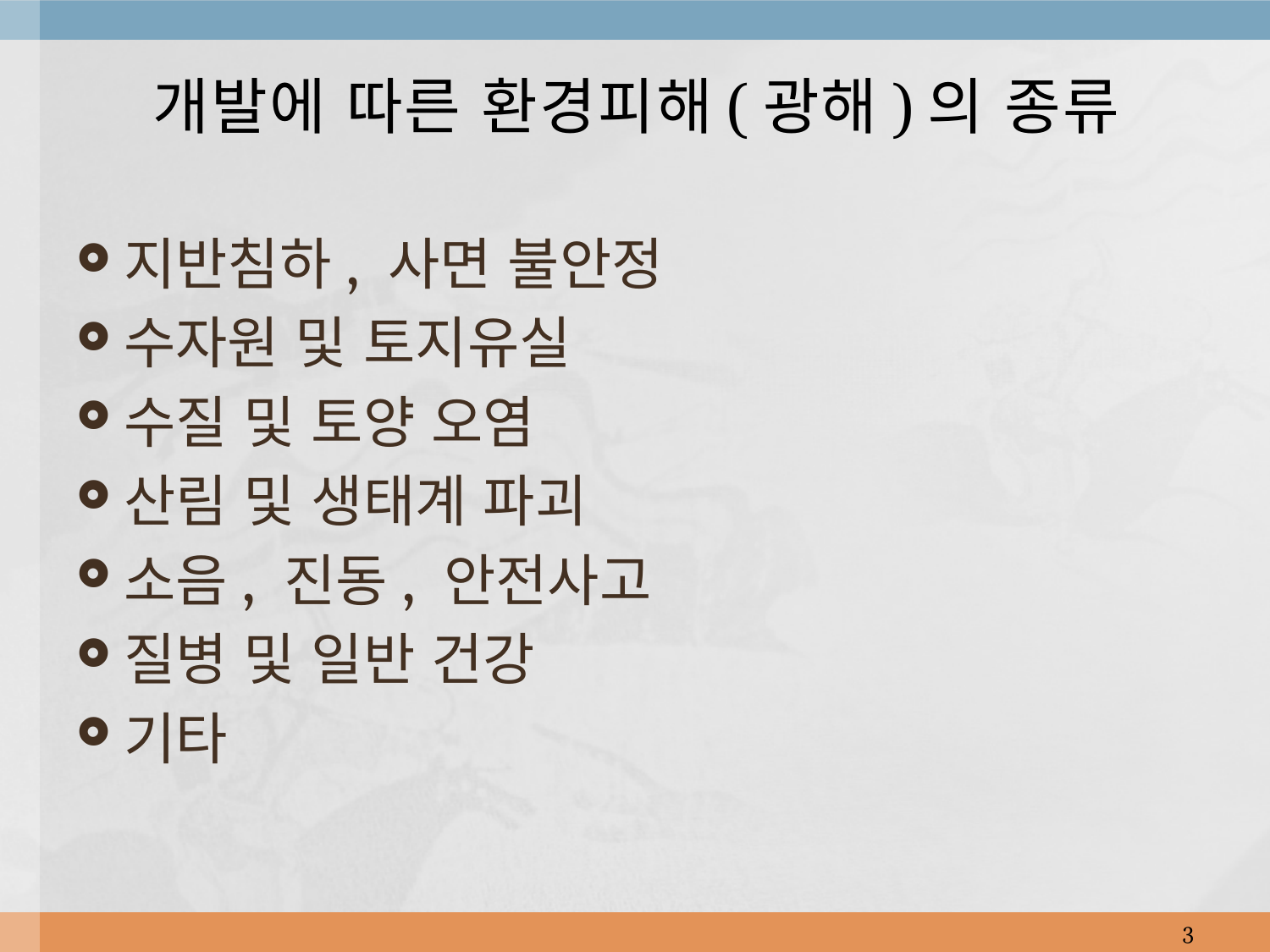

# 개발에 따른 환경피해(광해)의 종류
지반침하, 사면 불안정
수자원 및 토지유실
수질 및 토양 오염
산림 및 생태계 파괴
소음, 진동, 안전사고
질병 및 일반 건강
기타
3